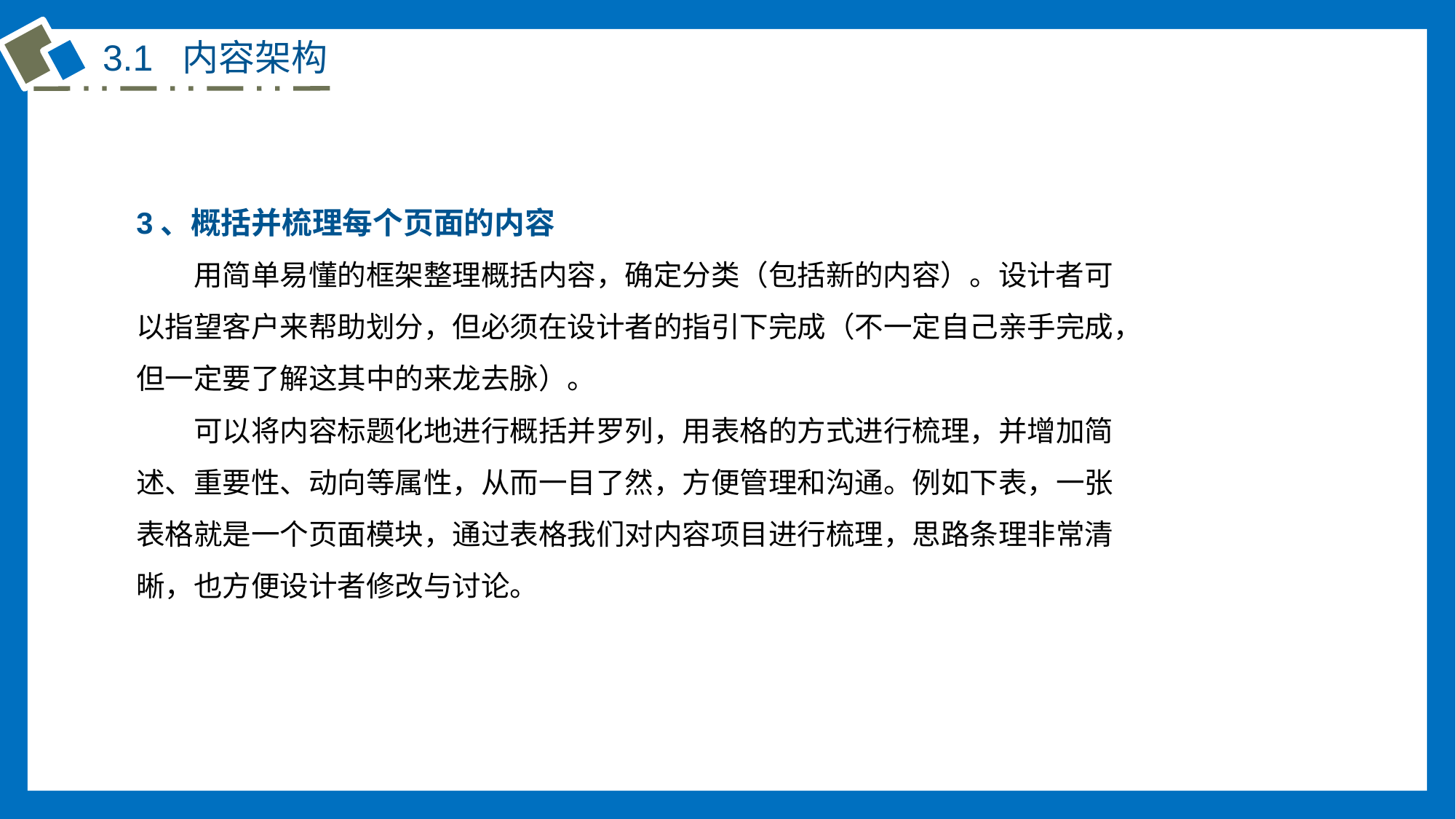

3.1  内容架构

3、概括并梳理每个页面的内容
　　用简单易懂的框架整理概括内容，确定分类（包括新的内容）。设计者可以指望客户来帮助划分，但必须在设计者的指引下完成（不一定自己亲手完成，但一定要了解这其中的来龙去脉）。
　　可以将内容标题化地进行概括并罗列，用表格的方式进行梳理，并增加简述、重要性、动向等属性，从而一目了然，方便管理和沟通。例如下表，一张表格就是一个页面模块，通过表格我们对内容项目进行梳理，思路条理非常清晰，也方便设计者修改与讨论。